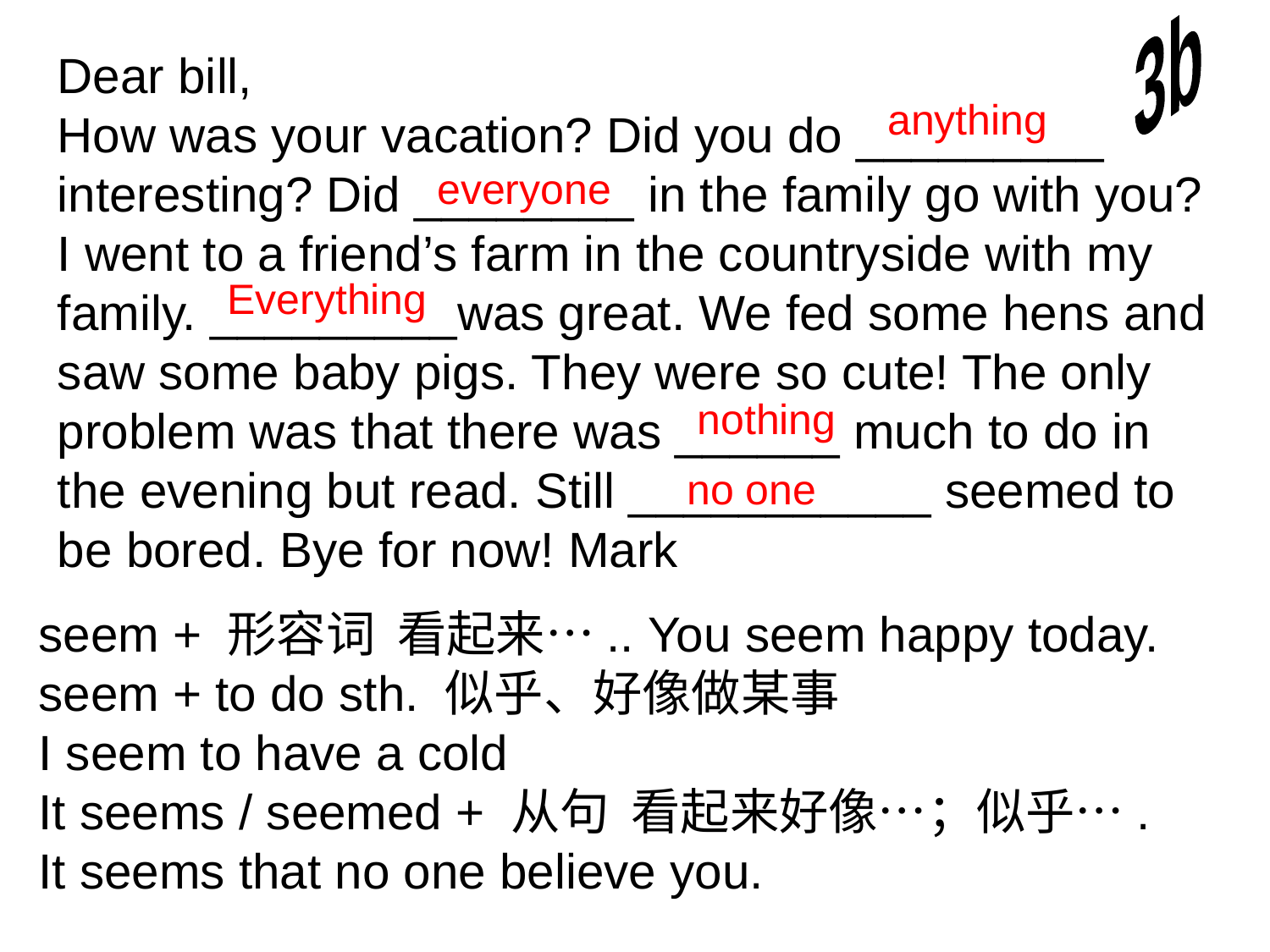

3b
Dear bill,
How was your vacation? Did you do _________ interesting? Did ________ in the family go with you? I went to a friend’s farm in the countryside with my family. _________was great. We fed some hens and saw some baby pigs. They were so cute! The only problem was that there was ______ much to do in the evening but read. Still ___________ seemed to be bored. Bye for now! Mark
anything
everyone
Everything
nothing
no one
seem + 形容词  看起来….. You seem happy today.
seem + to do sth. 似乎、好像做某事
I seem to have a cold
It seems / seemed + 从句  看起来好像…；似乎….
It seems that no one believe you.